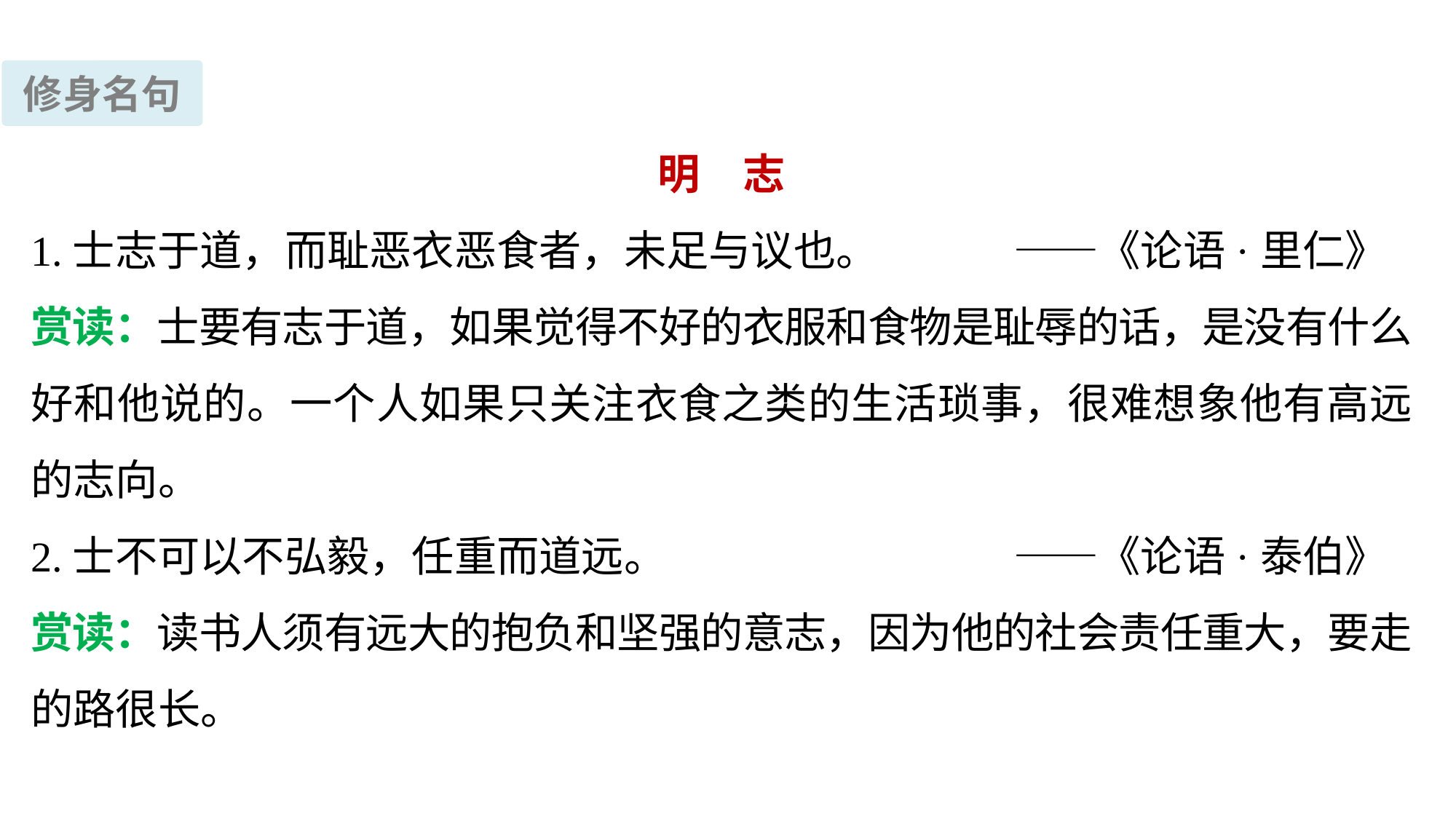

修身名句
明　志
1.士志于道，而耻恶衣恶食者，未足与议也。		——《论语·里仁》
赏读：士要有志于道，如果觉得不好的衣服和食物是耻辱的话，是没有什么好和他说的。一个人如果只关注衣食之类的生活琐事，很难想象他有高远的志向。
2.士不可以不弘毅，任重而道远。				——《论语·泰伯》
赏读：读书人须有远大的抱负和坚强的意志，因为他的社会责任重大，要走的路很长。